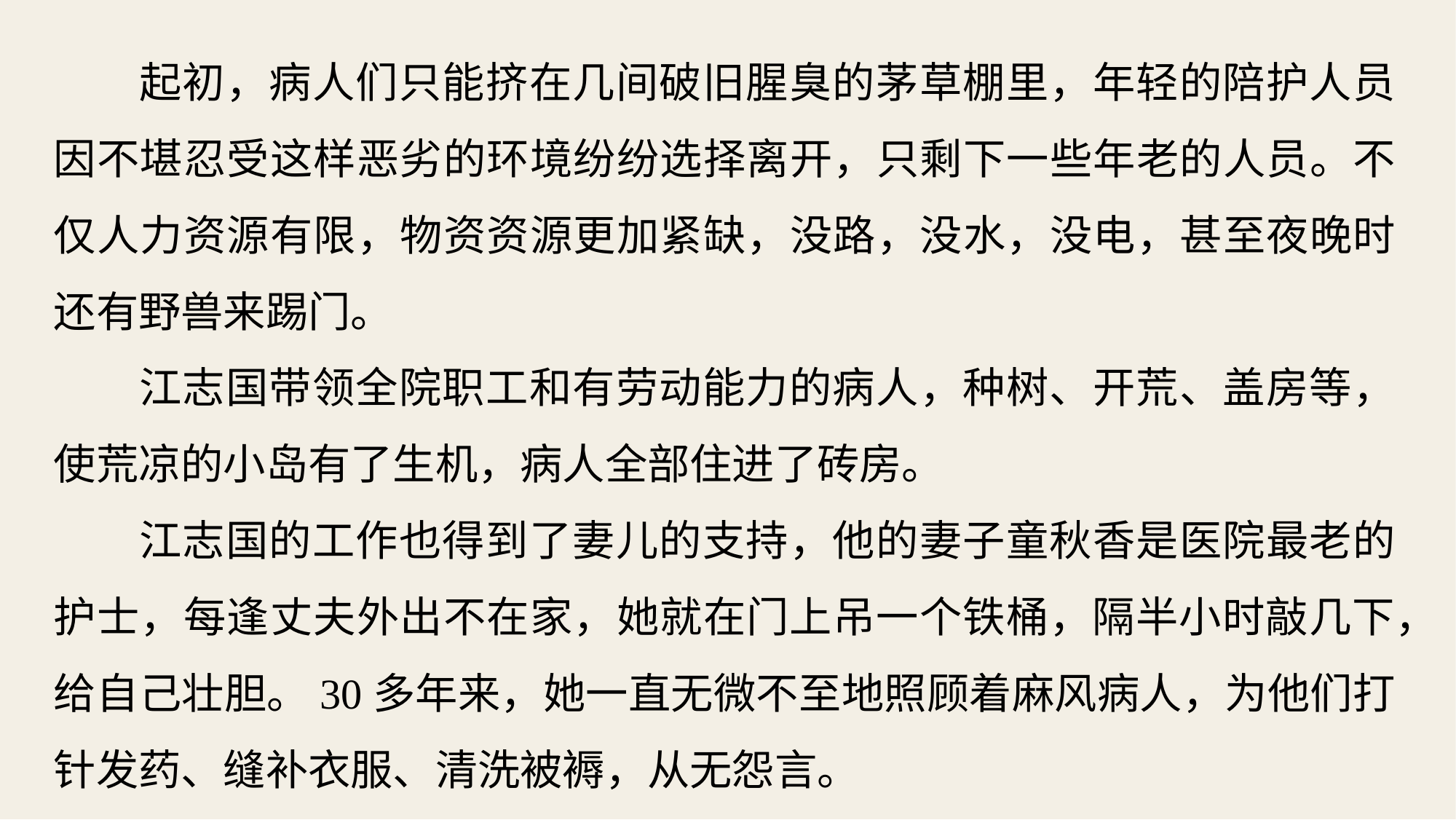

起初，病人们只能挤在几间破旧腥臭的茅草棚里，年轻的陪护人员因不堪忍受这样恶劣的环境纷纷选择离开，只剩下一些年老的人员。不仅人力资源有限，物资资源更加紧缺，没路，没水，没电，甚至夜晚时还有野兽来踢门。
江志国带领全院职工和有劳动能力的病人，种树、开荒、盖房等，使荒凉的小岛有了生机，病人全部住进了砖房。
江志国的工作也得到了妻儿的支持，他的妻子童秋香是医院最老的护士，每逢丈夫外出不在家，她就在门上吊一个铁桶，隔半小时敲几下，给自己壮胆。30多年来，她一直无微不至地照顾着麻风病人，为他们打针发药、缝补衣服、清洗被褥，从无怨言。